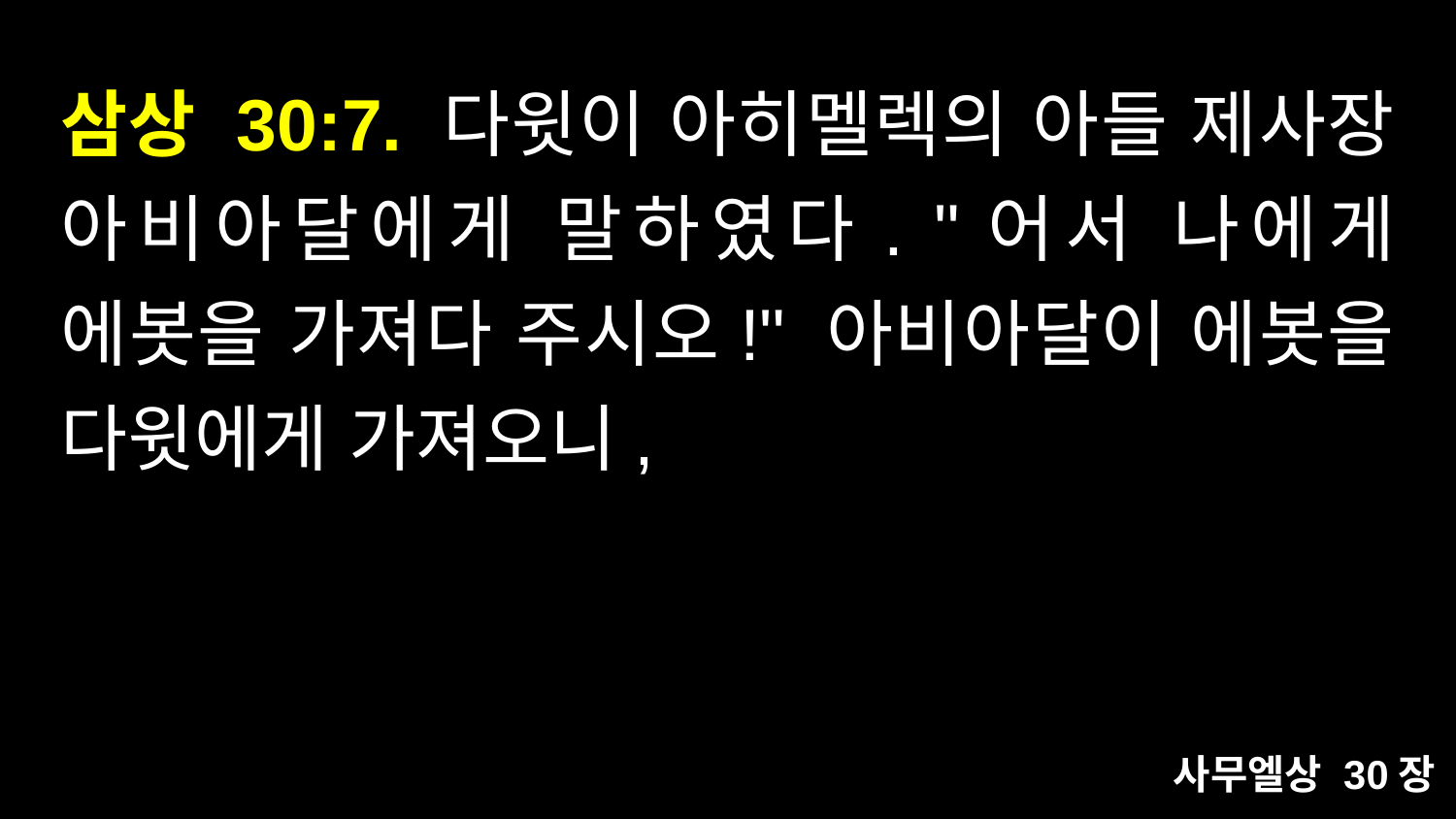

# 삼상 30:7. 다윗이 아히멜렉의 아들 제사장 아비아달에게 말하였다. "어서 나에게 에봇을 가져다 주시오!" 아비아달이 에봇을 다윗에게 가져오니,
사무엘상 30장